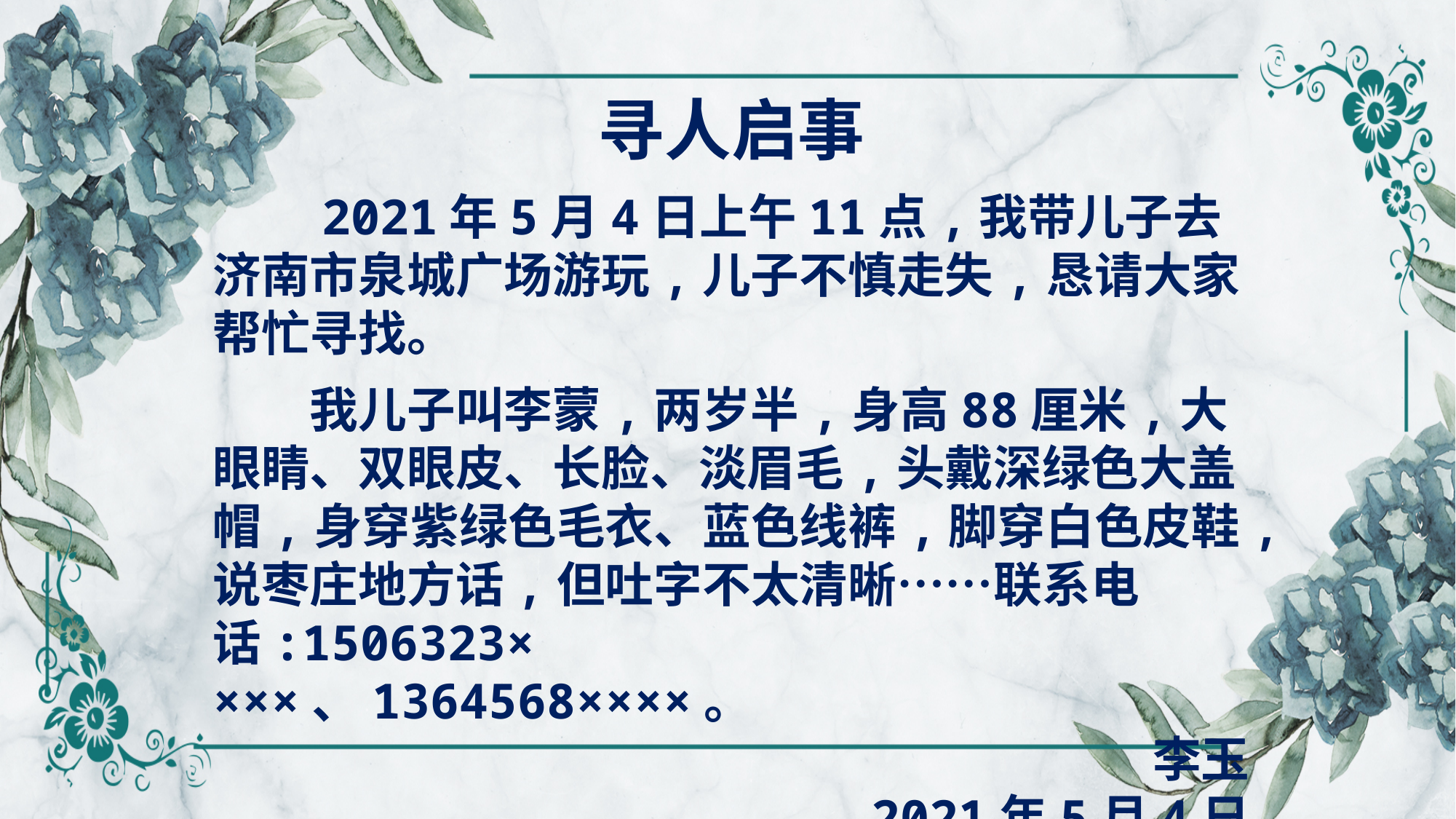

寻人启事
　　2021年5月4日上午11点,我带儿子去济南市泉城广场游玩,儿子不慎走失,恳请大家帮忙寻找。
　　我儿子叫李蒙,两岁半,身高88厘米,大眼睛、双眼皮、长脸、淡眉毛,头戴深绿色大盖帽,身穿紫绿色毛衣、蓝色线裤,脚穿白色皮鞋,说枣庄地方话,但吐字不太清晰……联系电话:1506323×
×××、1364568××××。
李玉
2021年5月4日